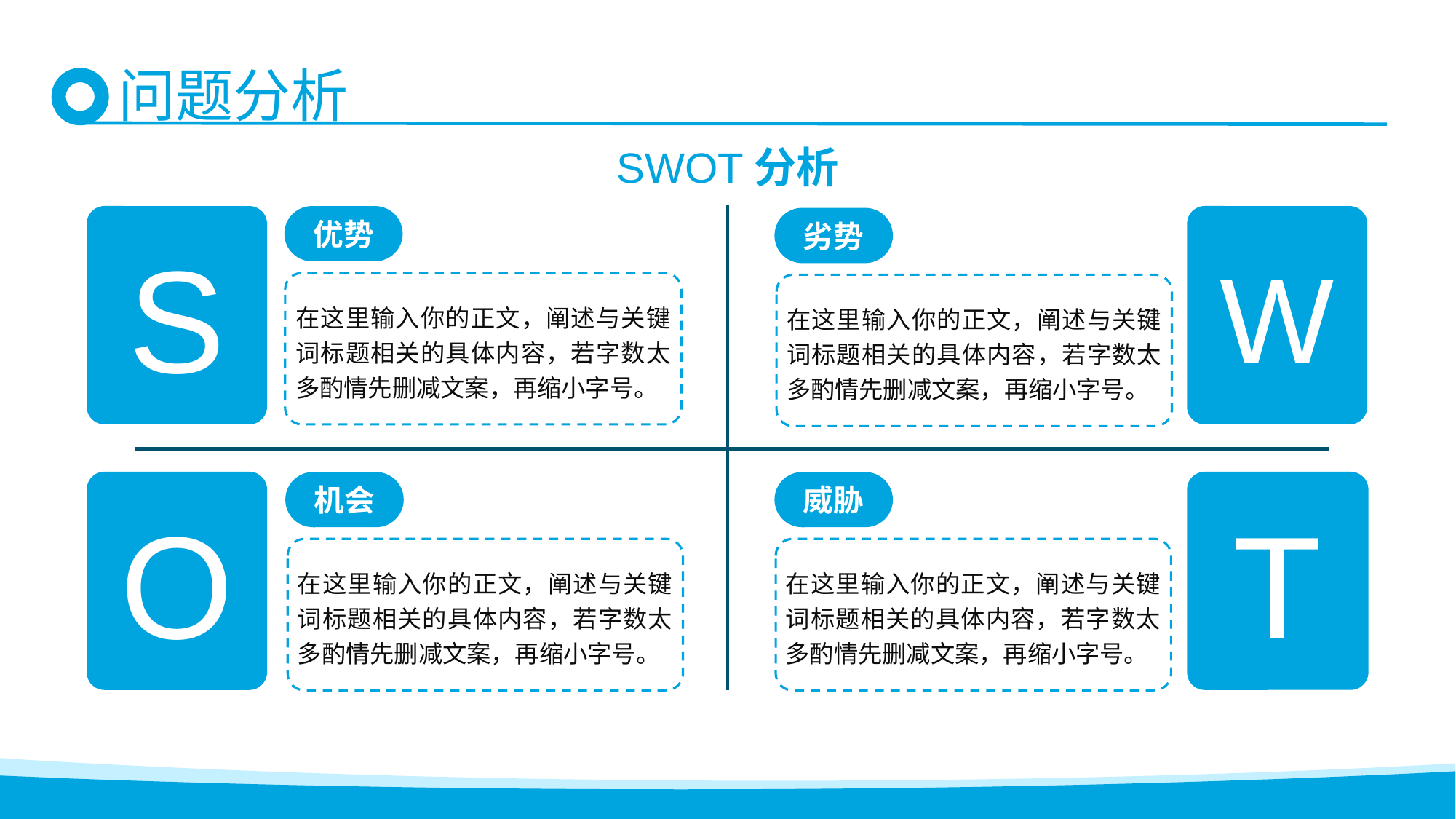

问题分析
SWOT分析
S
优势
W
劣势

在这里输入你的正文，阐述与关键词标题相关的具体内容，若字数太多酌情先删减文案，再缩小字号。
在这里输入你的正文，阐述与关键词标题相关的具体内容，若字数太多酌情先删减文案，再缩小字号。
O
T
机会
威胁

在这里输入你的正文，阐述与关键词标题相关的具体内容，若字数太多酌情先删减文案，再缩小字号。
在这里输入你的正文，阐述与关键词标题相关的具体内容，若字数太多酌情先删减文案，再缩小字号。